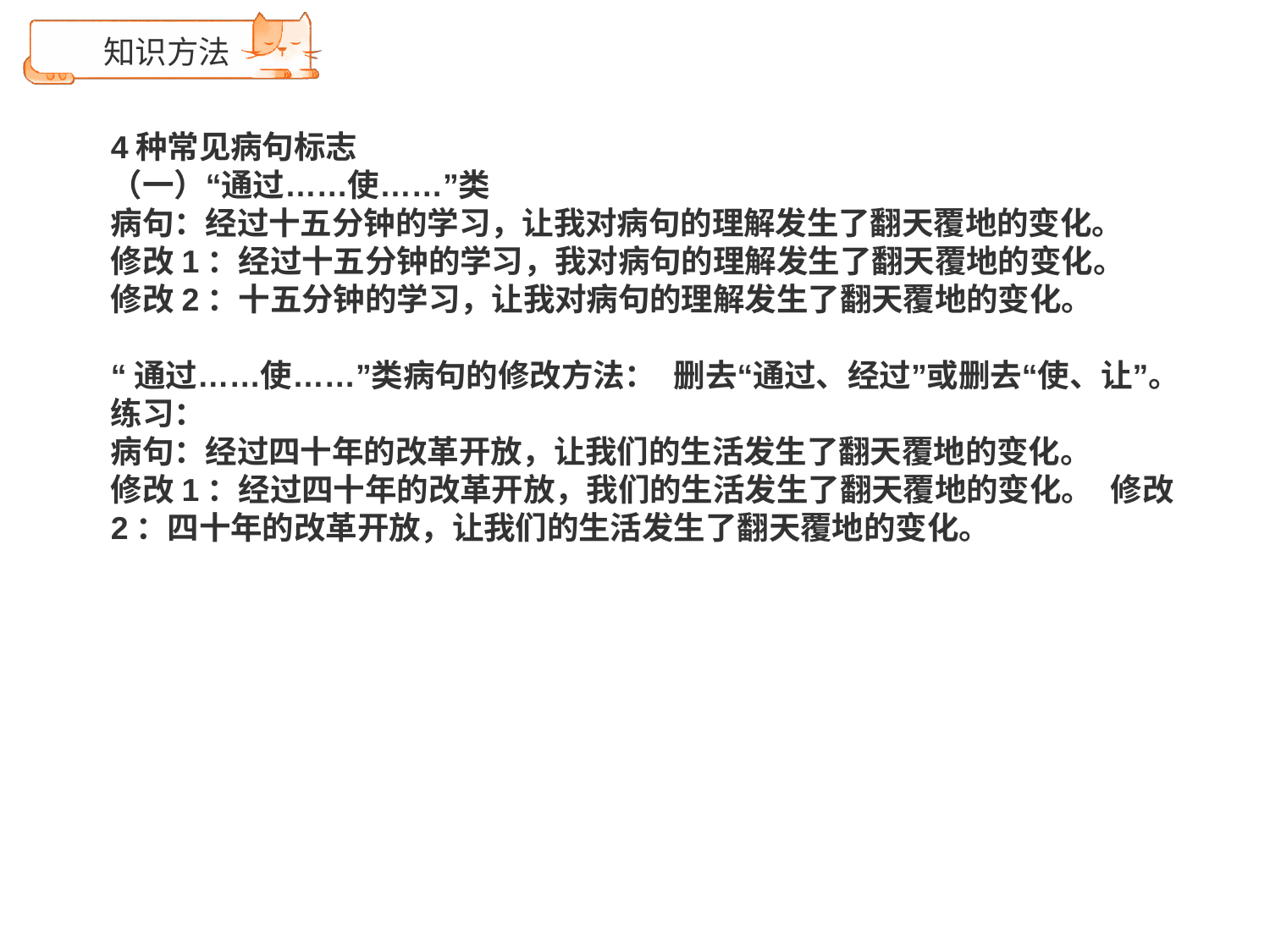

# 知识方法
4种常见病句标志
（一）“通过……使……”类
病句：经过十五分钟的学习，让我对病句的理解发生了翻天覆地的变化。
修改1：经过十五分钟的学习，我对病句的理解发生了翻天覆地的变化。
修改2：十五分钟的学习，让我对病句的理解发生了翻天覆地的变化。

“通过……使……”类病句的修改方法：  删去“通过、经过”或删去“使、让”。  练习：
病句：经过四十年的改革开放，让我们的生活发生了翻天覆地的变化。
修改1：经过四十年的改革开放，我们的生活发生了翻天覆地的变化。  修改2：四十年的改革开放，让我们的生活发生了翻天覆地的变化。